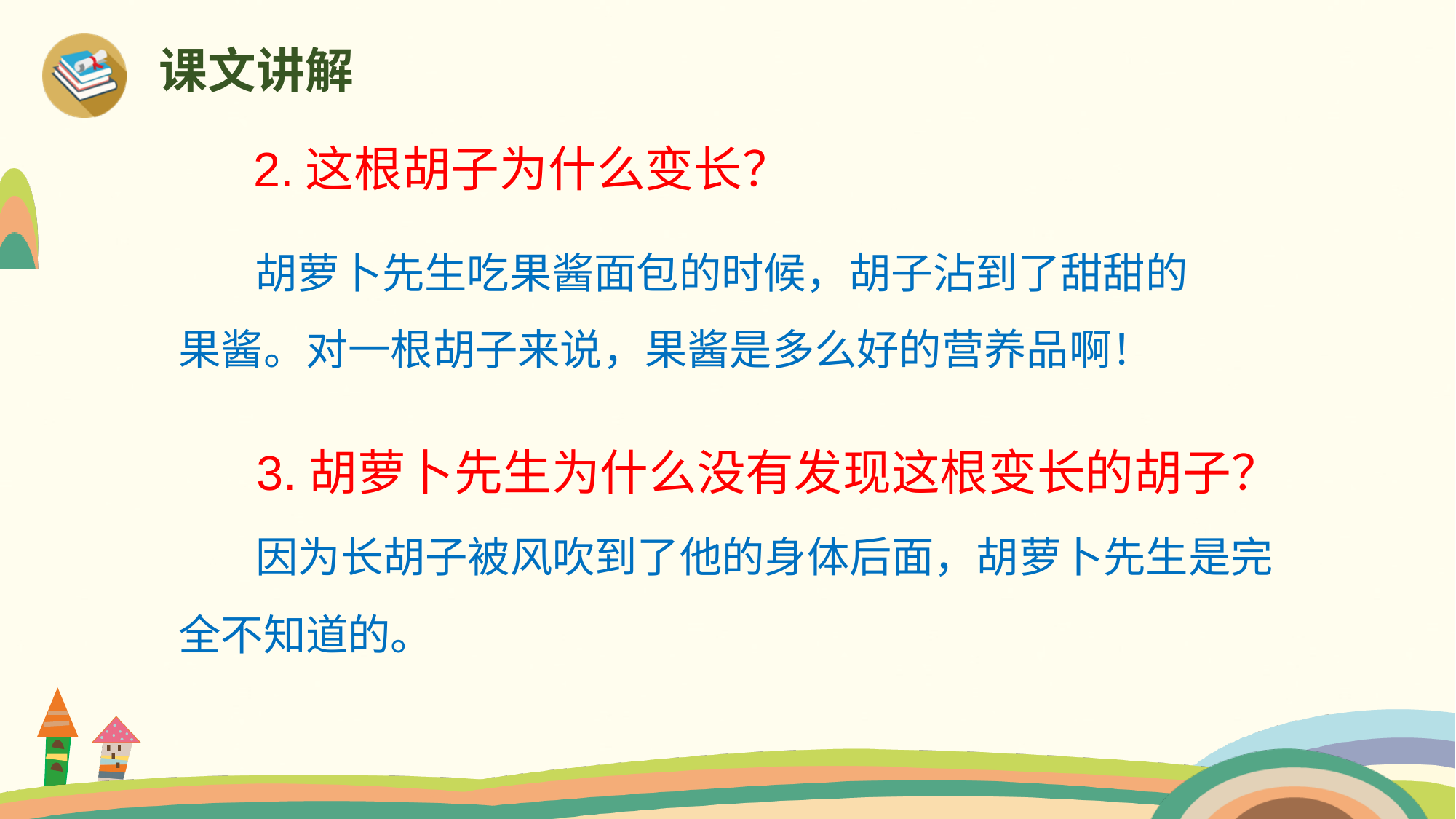

课文讲解
2.这根胡子为什么变长？
       胡萝卜先生吃果酱面包的时候，胡子沾到了甜甜的果酱。对一根胡子来说，果酱是多么好的营养品啊！
3.胡萝卜先生为什么没有发现这根变长的胡子？
      因为长胡子被风吹到了他的身体后面，胡萝卜先生是完全不知道的。